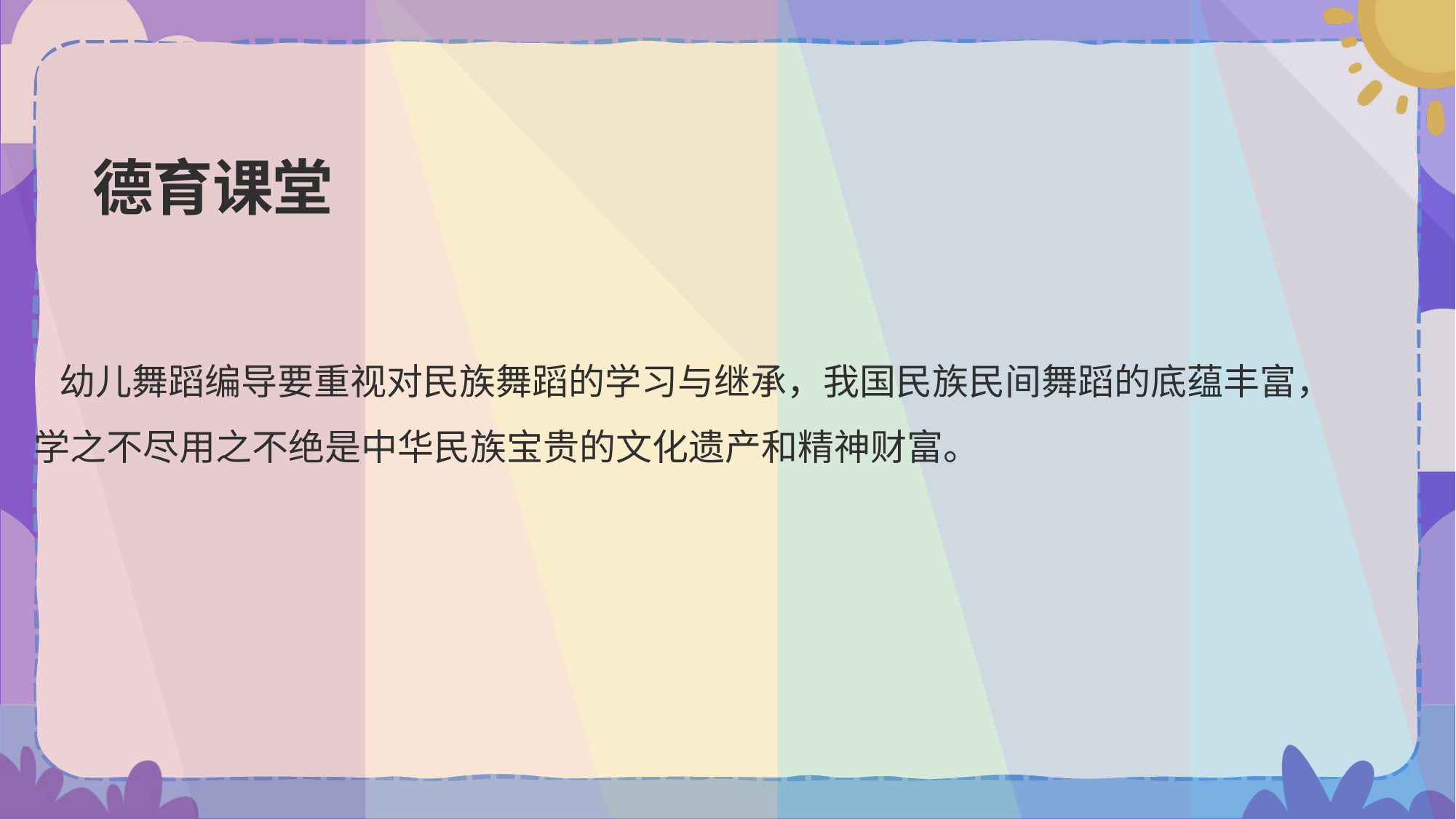

# 德育课堂
   幼儿舞蹈编导要重视对民族舞蹈的学习与继承，我国民族民间舞蹈的底蕴丰富，
学之不尽用之不绝是中华民族宝贵的文化遗产和精神财富。